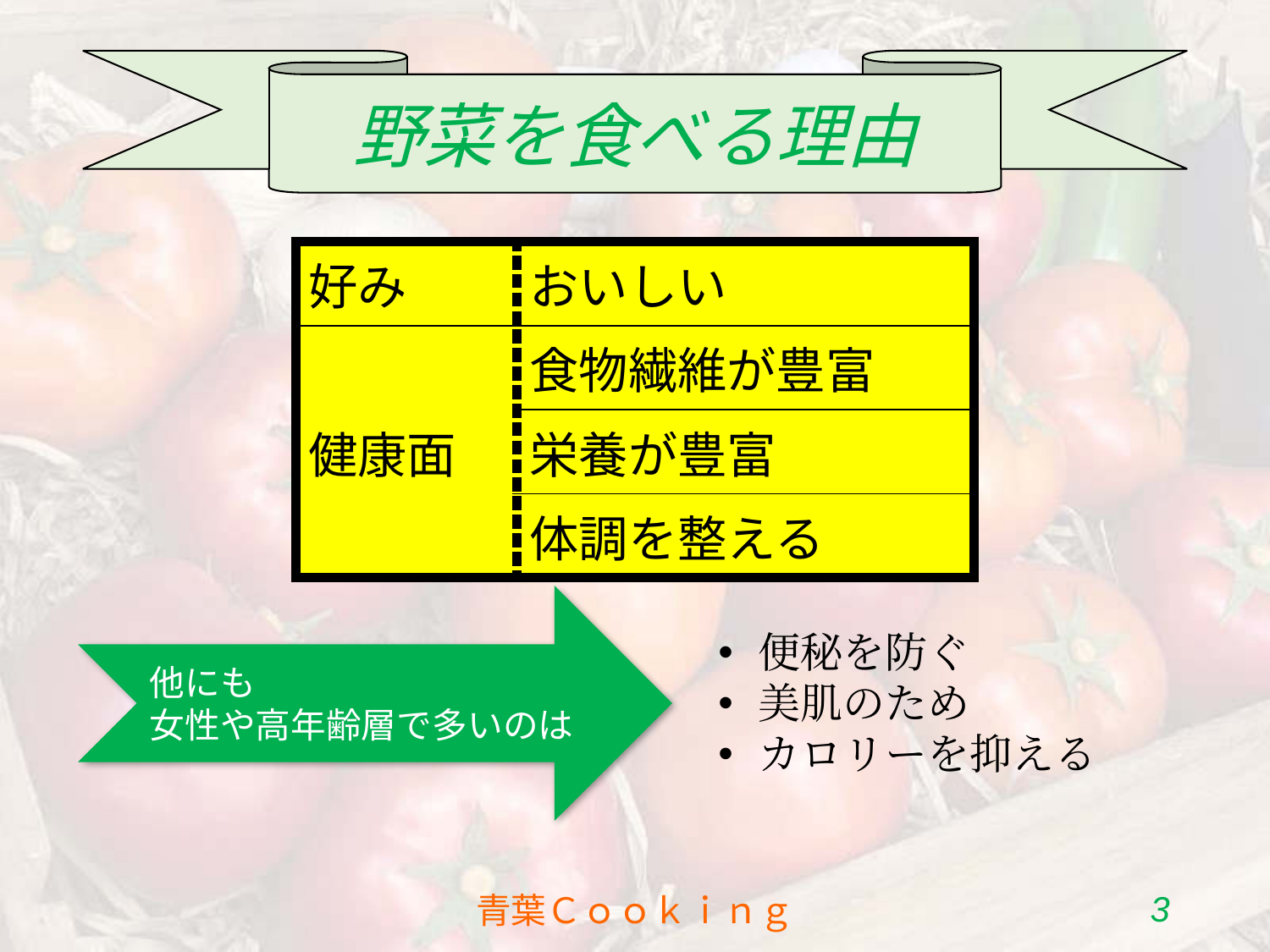

野菜を食べる理由
| 好み | おいしい |
| --- | --- |
| 健康面 | 食物繊維が豊富 |
|  | 栄養が豊富 |
|  | 体調を整える |
他にも
女性や高年齢層で多いのは
便秘を防ぐ
美肌のため
カロリーを抑える
3